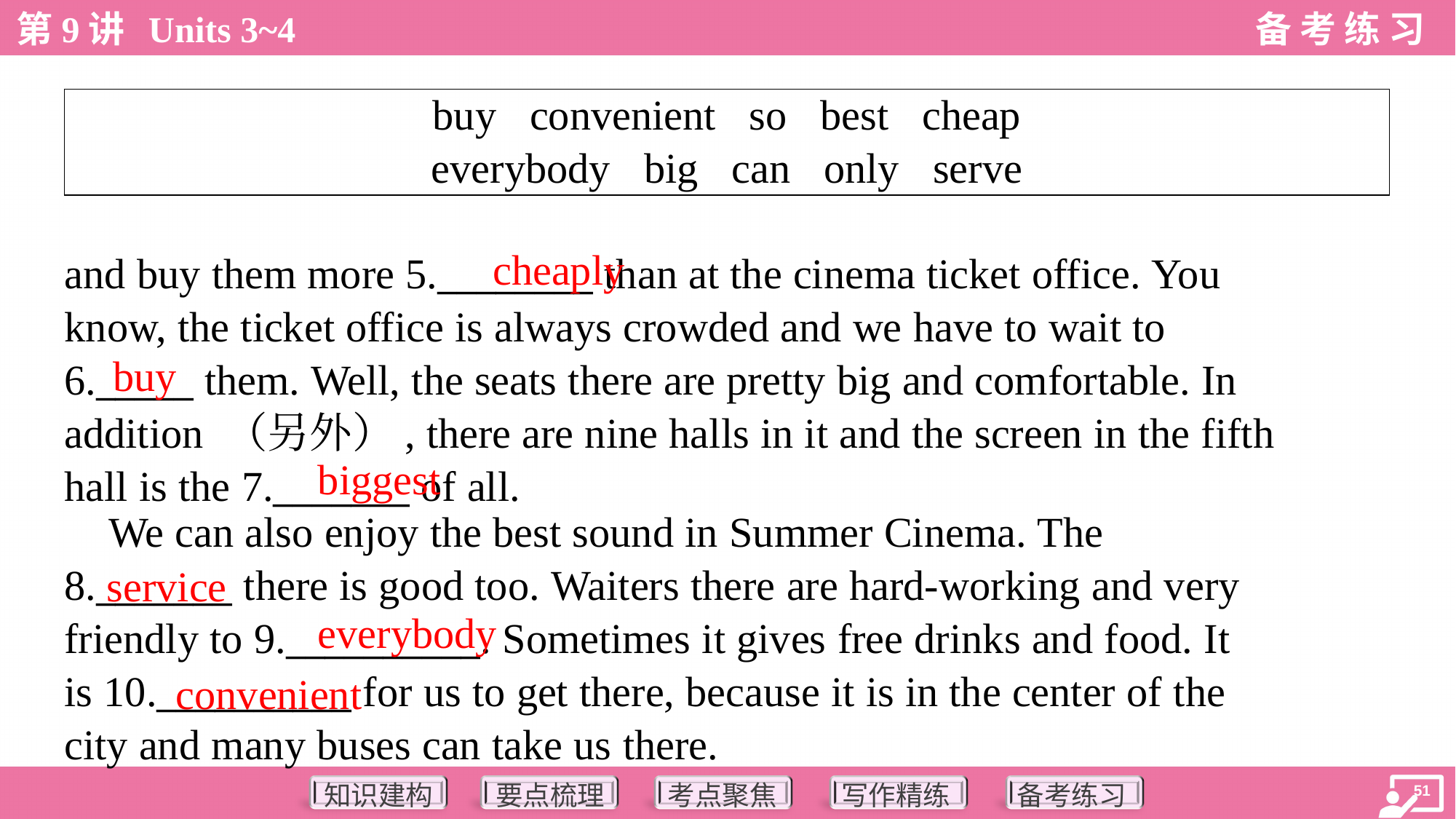

| buy convenient so best cheap everybody big can only serve |
| --- |
cheaply
and buy them more 5.________ than at the cinema ticket office. You
know, the ticket office is always crowded and we have to wait to
6._____ them. Well, the seats there are pretty big and comfortable. In
addition （另外）, there are nine halls in it and the screen in the fifth
hall is the 7._______ of all.
buy
biggest
    We can also enjoy the best sound in Summer Cinema. The
8._______ there is good too. Waiters there are hard-working and very
friendly to 9.__________. Sometimes it gives free drinks and food. It
is 10.__________ for us to get there, because it is in the center of the
city and many buses can take us there.
service
everybody
convenient